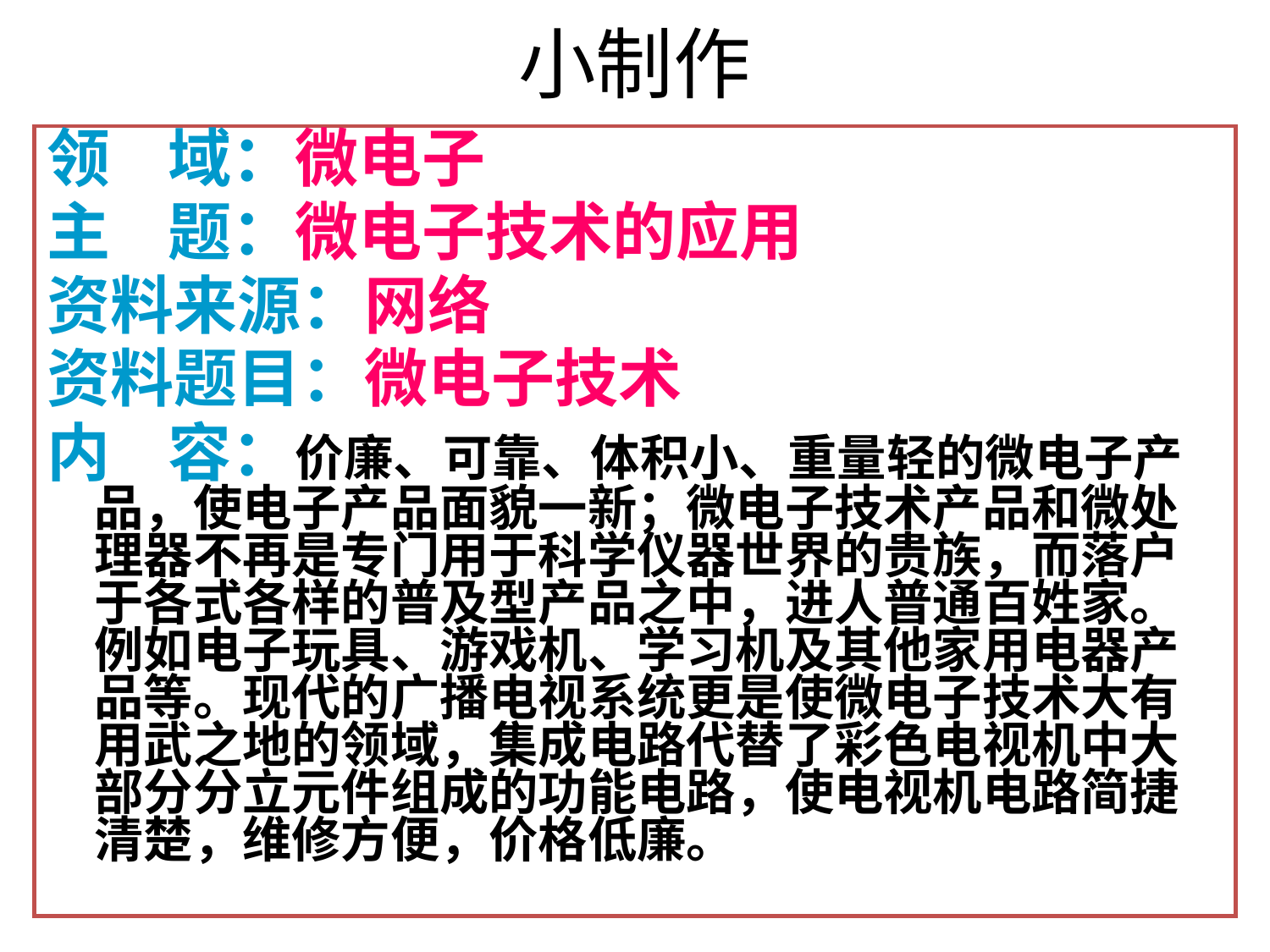

# 小制作
领    域：微电子
主    题：微电子技术的应用
资料来源：网络
资料题目：微电子技术
内    容：价廉、可靠、体积小、重量轻的微电子产品，使电子产品面貌一新；微电子技术产品和微处理器不再是专门用于科学仪器世界的贵族，而落户于各式各样的普及型产品之中，进人普通百姓家。例如电子玩具、游戏机、学习机及其他家用电器产品等。现代的广播电视系统更是使微电子技术大有用武之地的领域，集成电路代替了彩色电视机中大部分分立元件组成的功能电路，使电视机电路简捷清楚，维修方便，价格低廉。